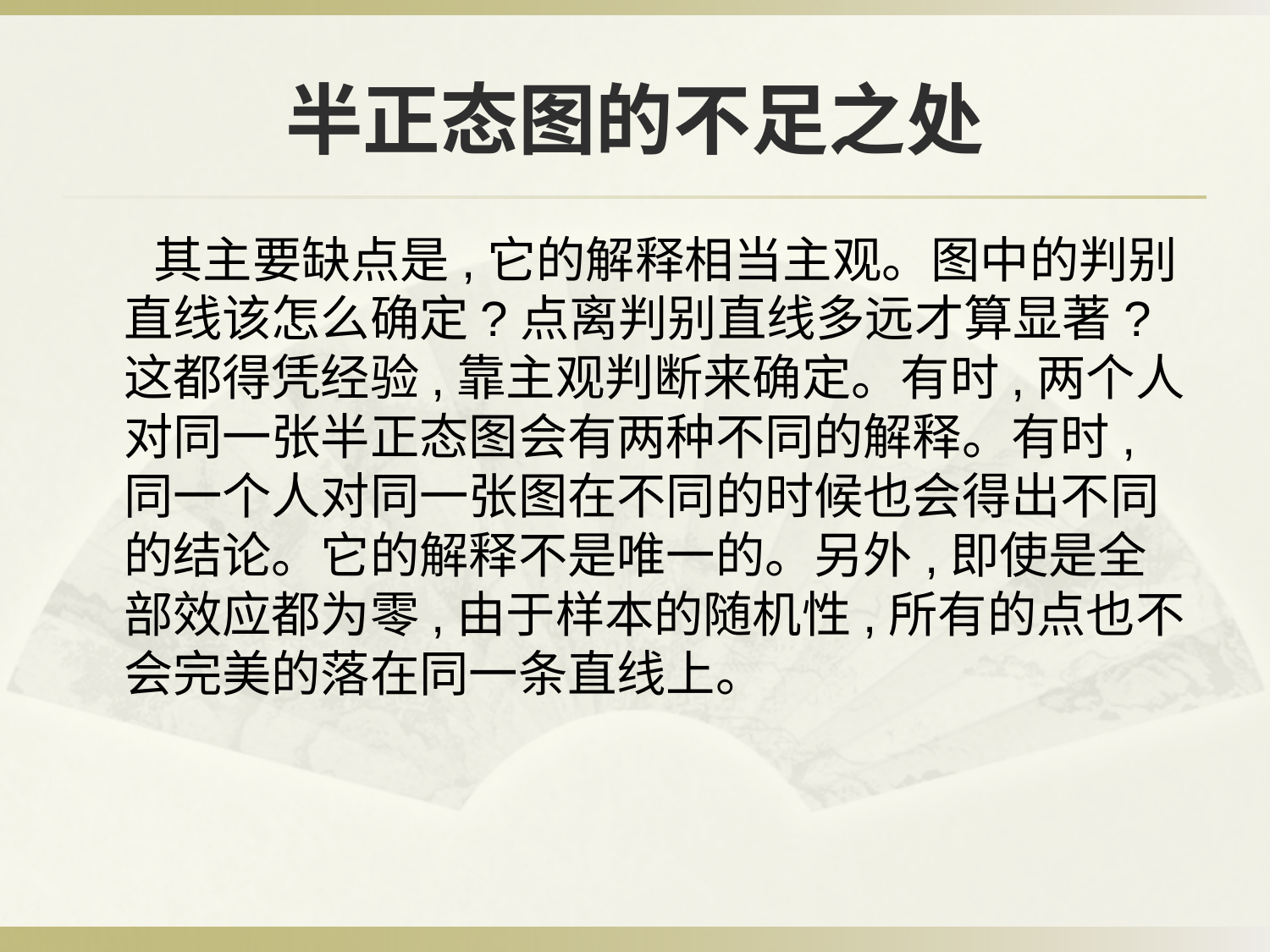

# 半正态图的不足之处
      其主要缺点是,它的解释相当主观。图中的判别直线该怎么确定?点离判别直线多远才算显著?这都得凭经验,靠主观判断来确定。有时,两个人对同一张半正态图会有两种不同的解释。有时,同一个人对同一张图在不同的时候也会得出不同的结论。它的解释不是唯一的。另外,即使是全部效应都为零,由于样本的随机性,所有的点也不会完美的落在同一条直线上。